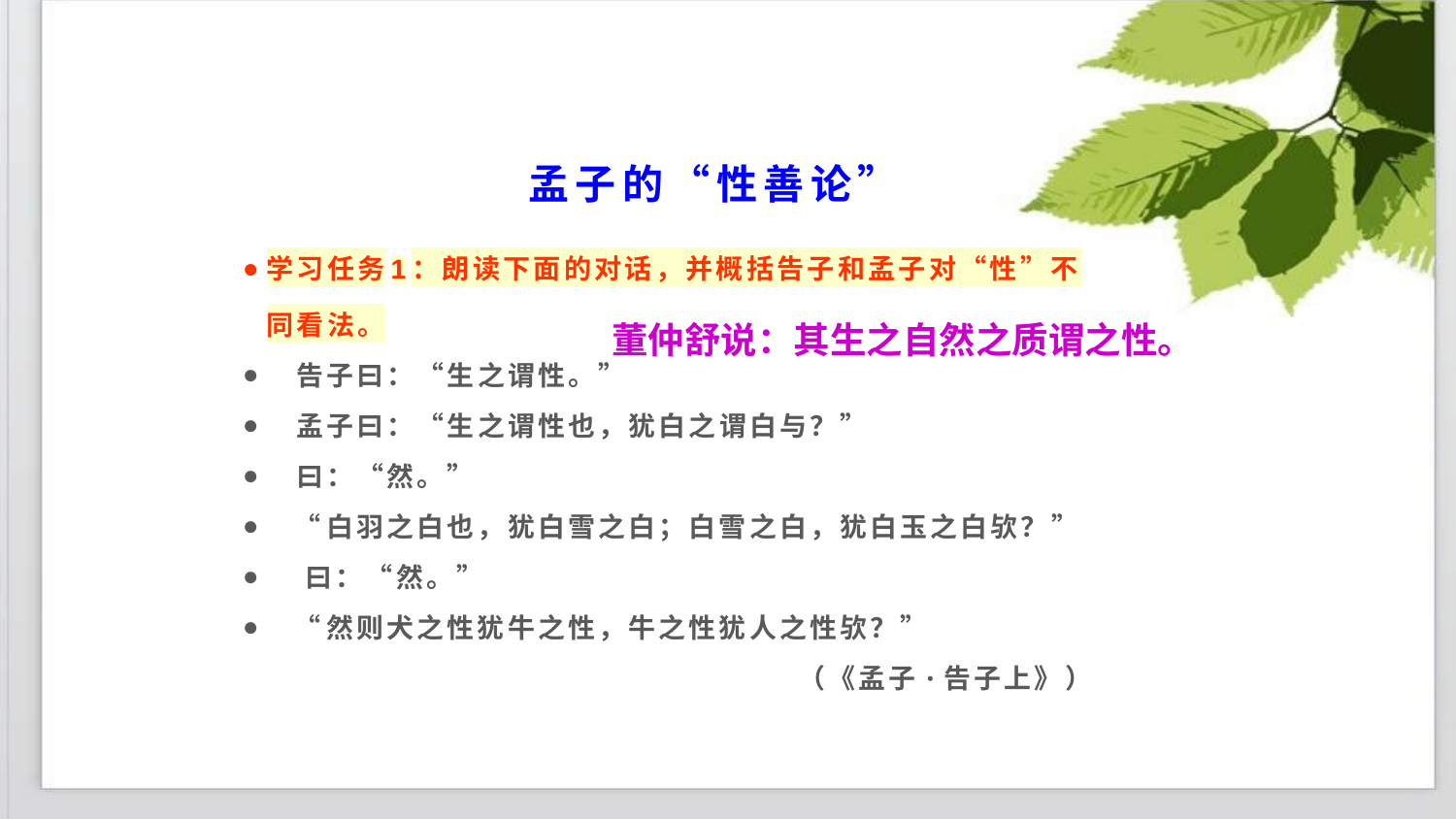

# 孟子的“性善论”
学习任务1：朗读下面的对话，并概括告子和孟子对“性”不同看法。
   告子曰：“生之谓性。”
   孟子曰：“生之谓性也，犹白之谓白与？”
   曰：“然。”
   “白羽之白也，犹白雪之白；白雪之白，犹白玉之白欤？”
    曰：“然。”
   “然则犬之性犹牛之性，牛之性犹人之性欤？”
（《孟子·告子上》）

董仲舒说：其生之自然之质谓之性。